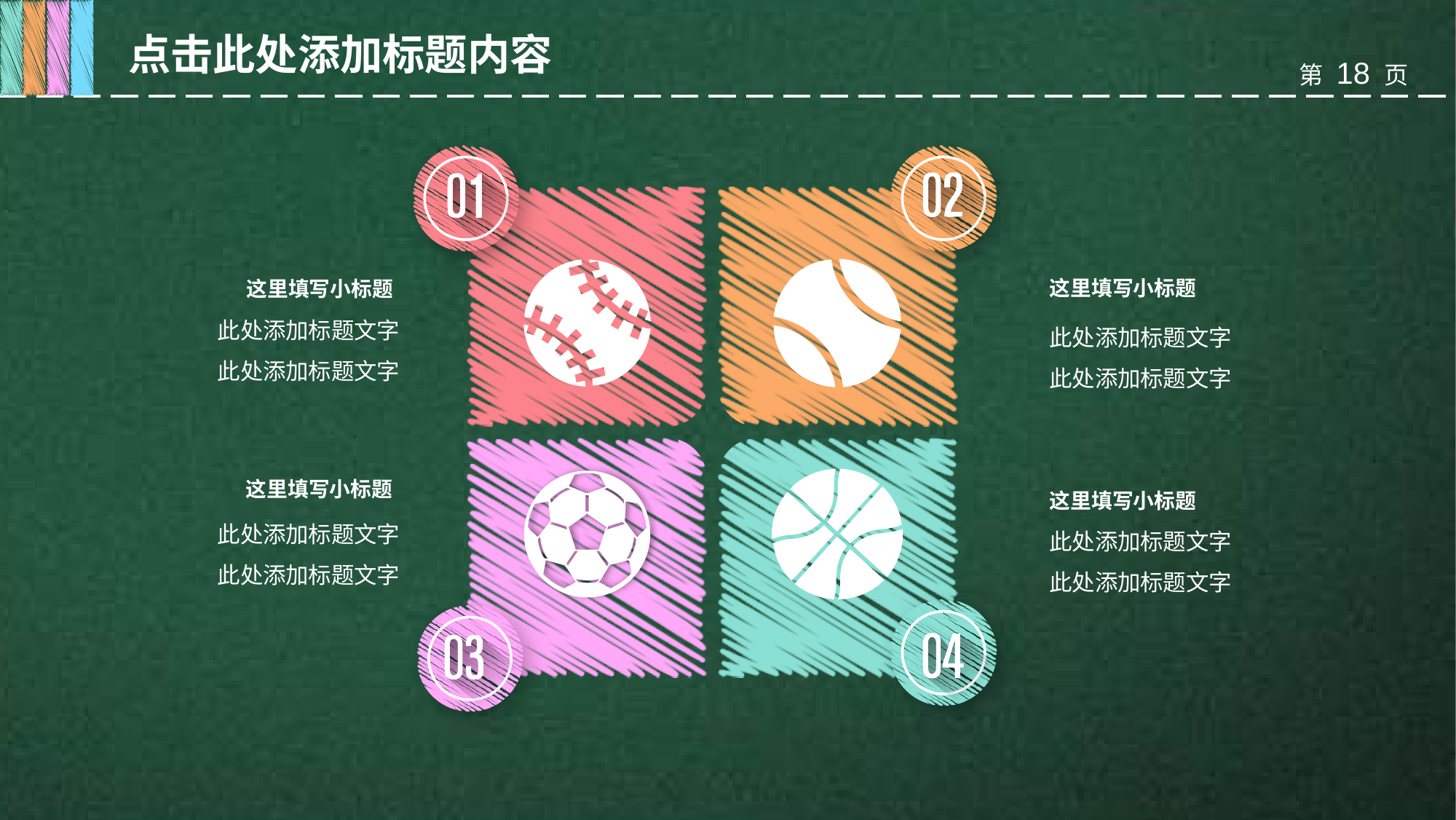

点击此处添加标题内容

这里填写小标题
这里填写小标题
此处添加标题文字
此处添加标题文字

此处添加标题文字
此处添加标题文字

这里填写小标题

这里填写小标题
此处添加标题文字
此处添加标题文字
此处添加标题文字
此处添加标题文字